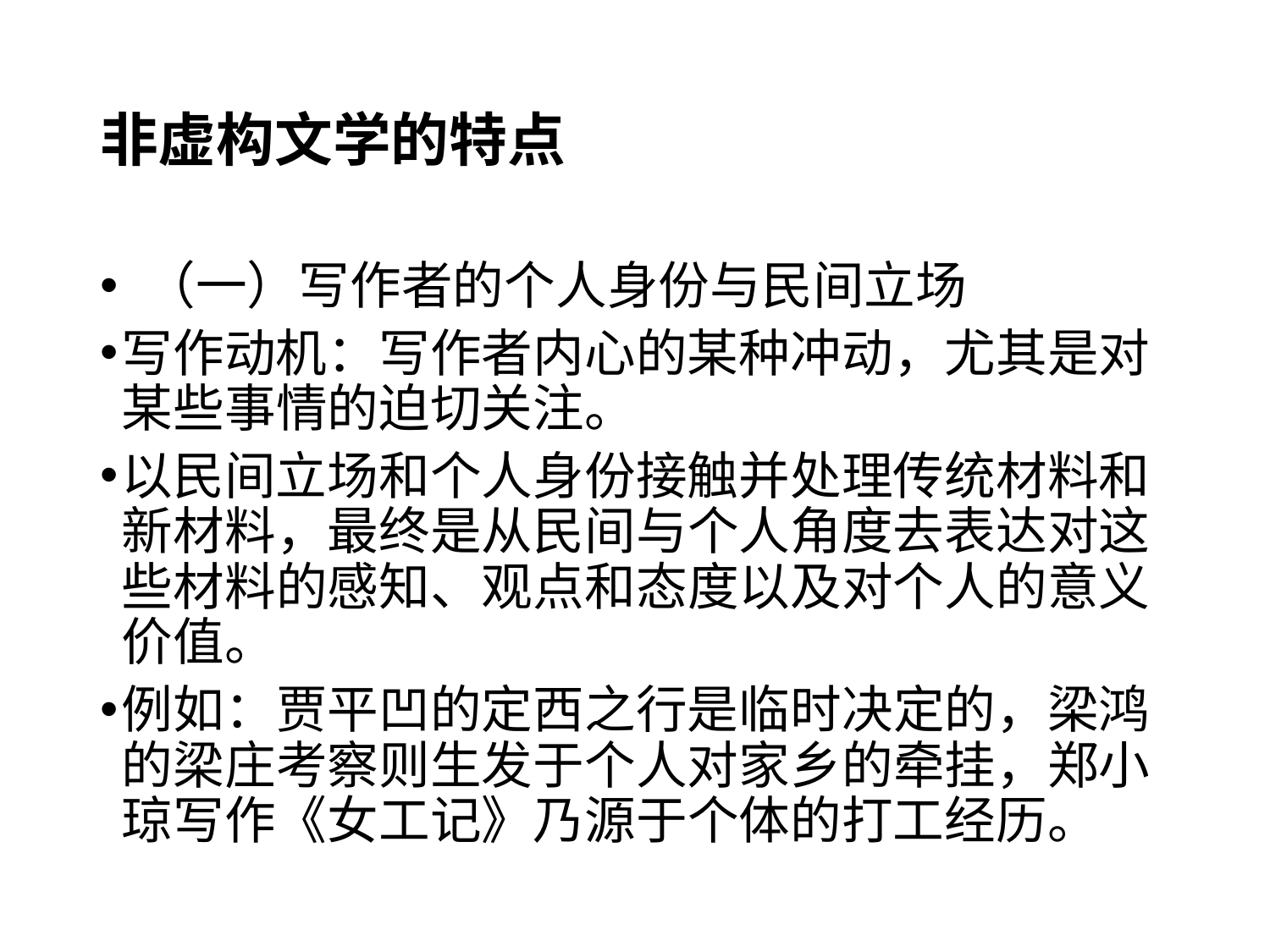

# 非虚构文学的特点
 （一）写作者的个人身份与民间立场
写作动机：写作者内心的某种冲动，尤其是对某些事情的迫切关注。
以民间立场和个人身份接触并处理传统材料和新材料，最终是从民间与个人角度去表达对这些材料的感知、观点和态度以及对个人的意义价值。
例如：贾平凹的定西之行是临时决定的，梁鸿的梁庄考察则生发于个人对家乡的牵挂，郑小琼写作《女工记》乃源于个体的打工经历。